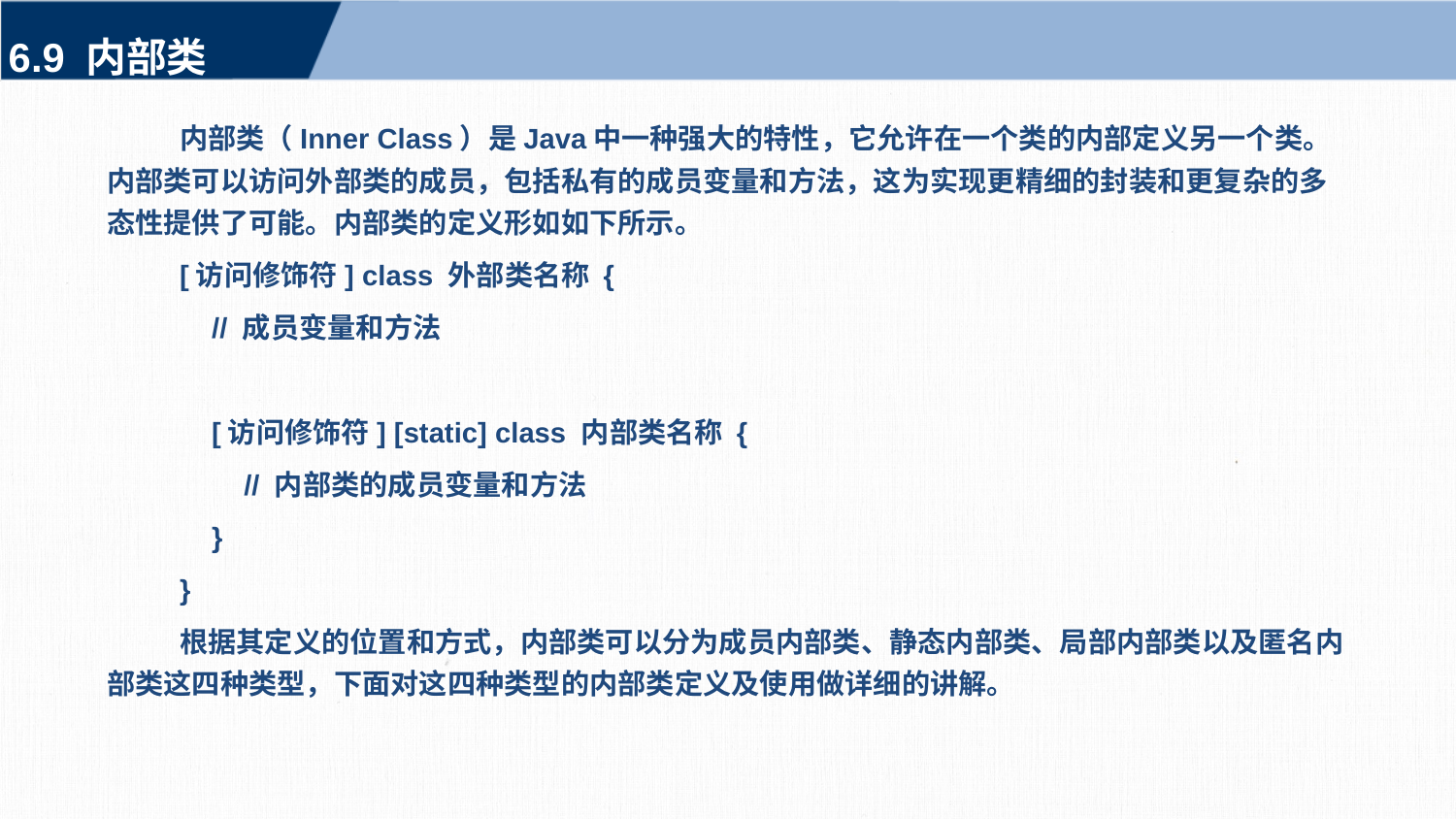

6.9 内部类

内部类（Inner Class）是Java中一种强大的特性，它允许在一个类的内部定义另一个类。内部类可以访问外部类的成员，包括私有的成员变量和方法，这为实现更精细的封装和更复杂的多态性提供了可能。内部类的定义形如如下所示。
[访问修饰符] class 外部类名称 {
    // 成员变量和方法

    [访问修饰符] [static] class 内部类名称 {
        // 内部类的成员变量和方法
    }
}
根据其定义的位置和方式，内部类可以分为成员内部类、静态内部类、局部内部类以及匿名内部类这四种类型，下面对这四种类型的内部类定义及使用做详细的讲解。